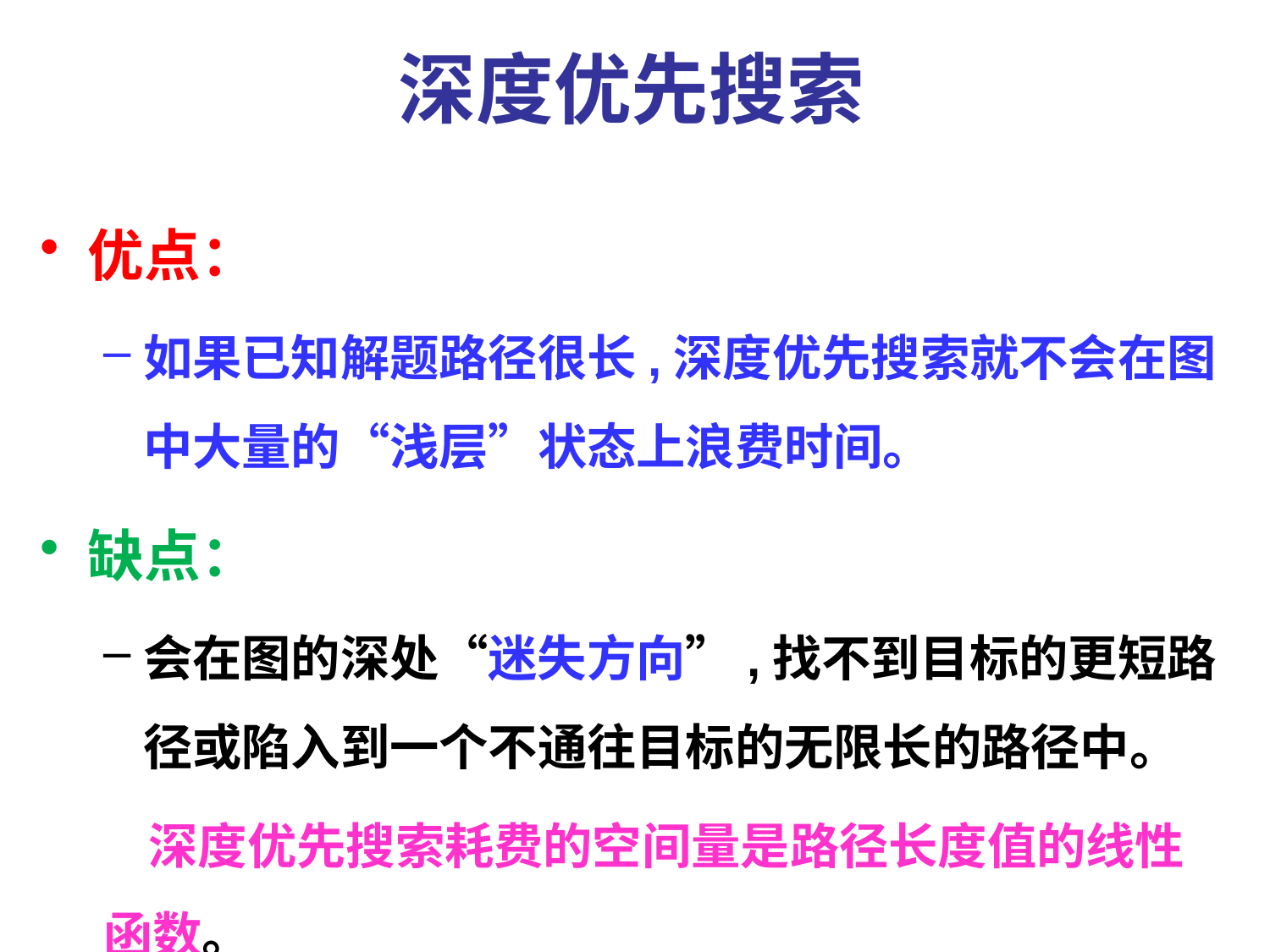

# 深度优先搜索
优点：
如果已知解题路径很长,深度优先搜索就不会在图中大量的“浅层”状态上浪费时间。
缺点：
会在图的深处“迷失方向”,找不到目标的更短路径或陷入到一个不通往目标的无限长的路径中。
   深度优先搜索耗费的空间量是路径长度值的线性函数。